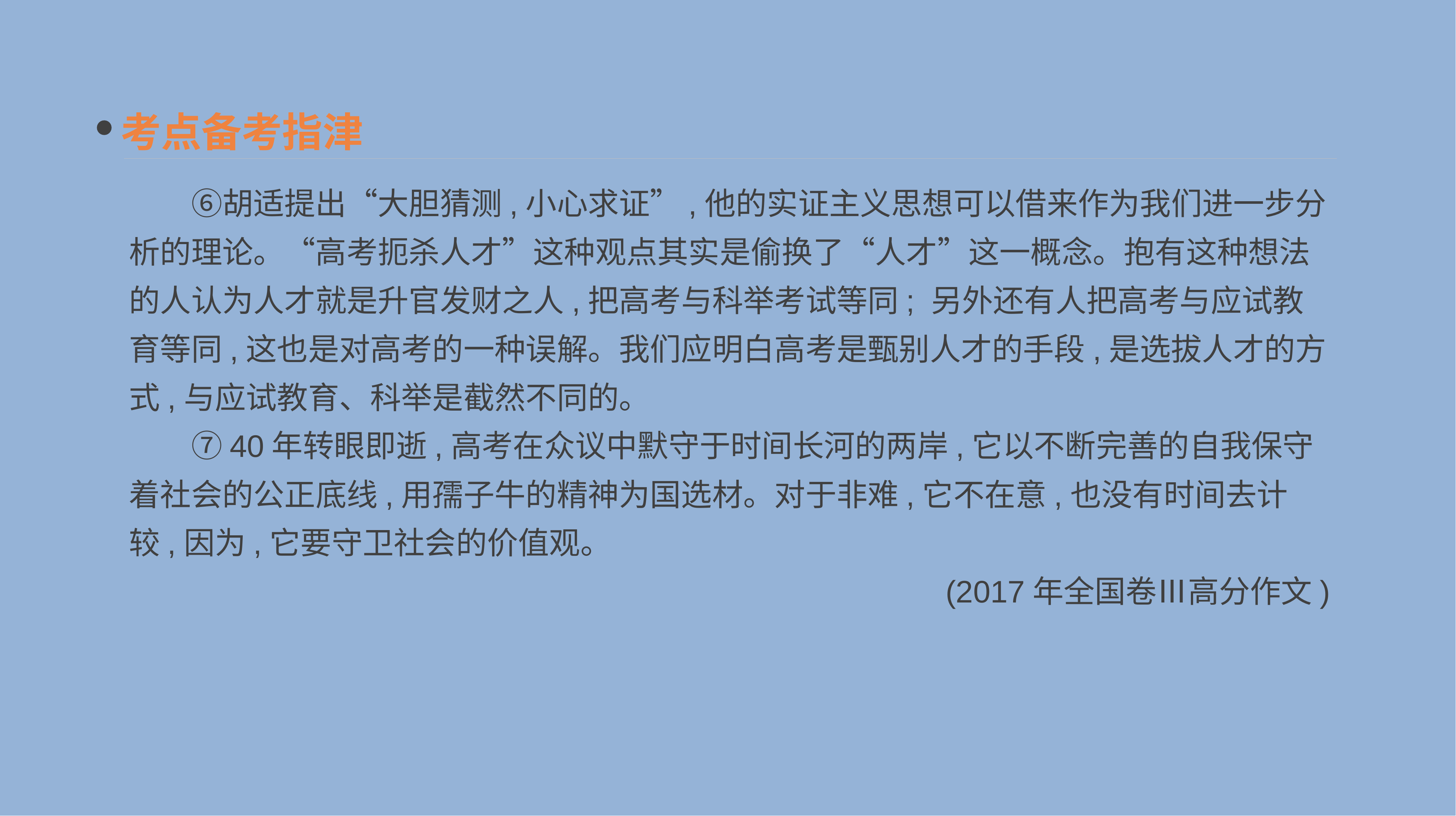

考点备考指津

　　⑥胡适提出“大胆猜测,小心求证”,他的实证主义思想可以借来作为我们进一步分析的理论。“高考扼杀人才”这种观点其实是偷换了“人才”这一概念。抱有这种想法的人认为人才就是升官发财之人,把高考与科举考试等同; 另外还有人把高考与应试教育等同,这也是对高考的一种误解。我们应明白高考是甄别人才的手段,是选拔人才的方式,与应试教育、科举是截然不同的。
　　⑦40年转眼即逝,高考在众议中默守于时间长河的两岸,它以不断完善的自我保守着社会的公正底线,用孺子牛的精神为国选材。对于非难,它不在意,也没有时间去计较,因为,它要守卫社会的价值观。
(2017年全国卷Ⅲ高分作文)